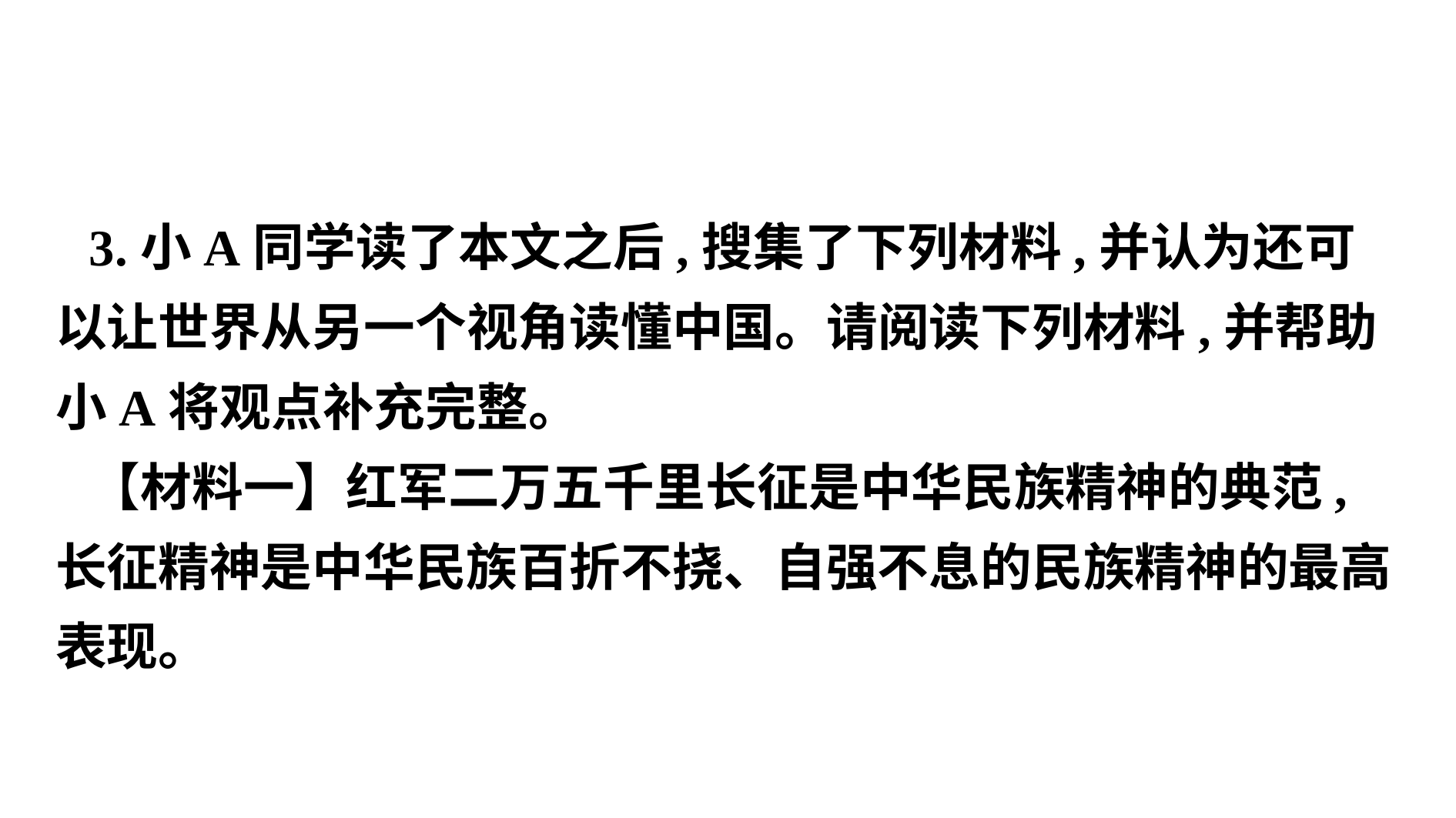

3.小A同学读了本文之后,搜集了下列材料,并认为还可以让世界从另一个视角读懂中国。请阅读下列材料,并帮助小A将观点补充完整。
【材料一】红军二万五千里长征是中华民族精神的典范,长征精神是中华民族百折不挠、自强不息的民族精神的最高表现。